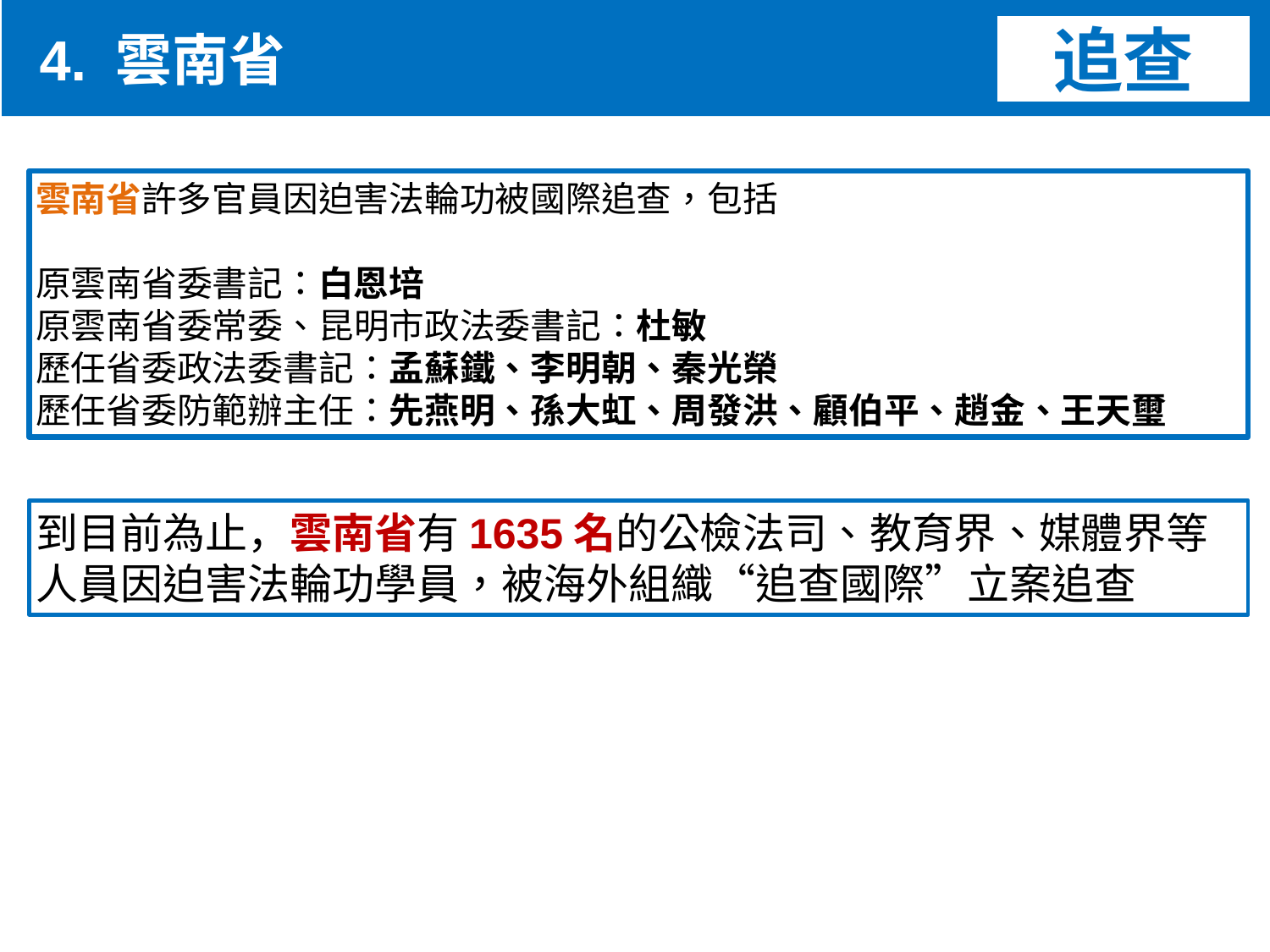

4. 雲南省
追查

雲南省許多官員因迫害法輪功被國際追查，包括

原雲南省委書記：白恩培
原雲南省委常委、昆明市政法委書記：杜敏
歷任省委政法委書記：孟蘇鐵、李明朝、秦光榮
歷任省委防範辦主任：先燕明、孫大虹、周發洪、顧伯平、趙金、王天璽
到目前為止，雲南省有1635名的公檢法司、教育界、媒體界等人員因迫害法輪功學員，被海外組織“追查國際”立案追查